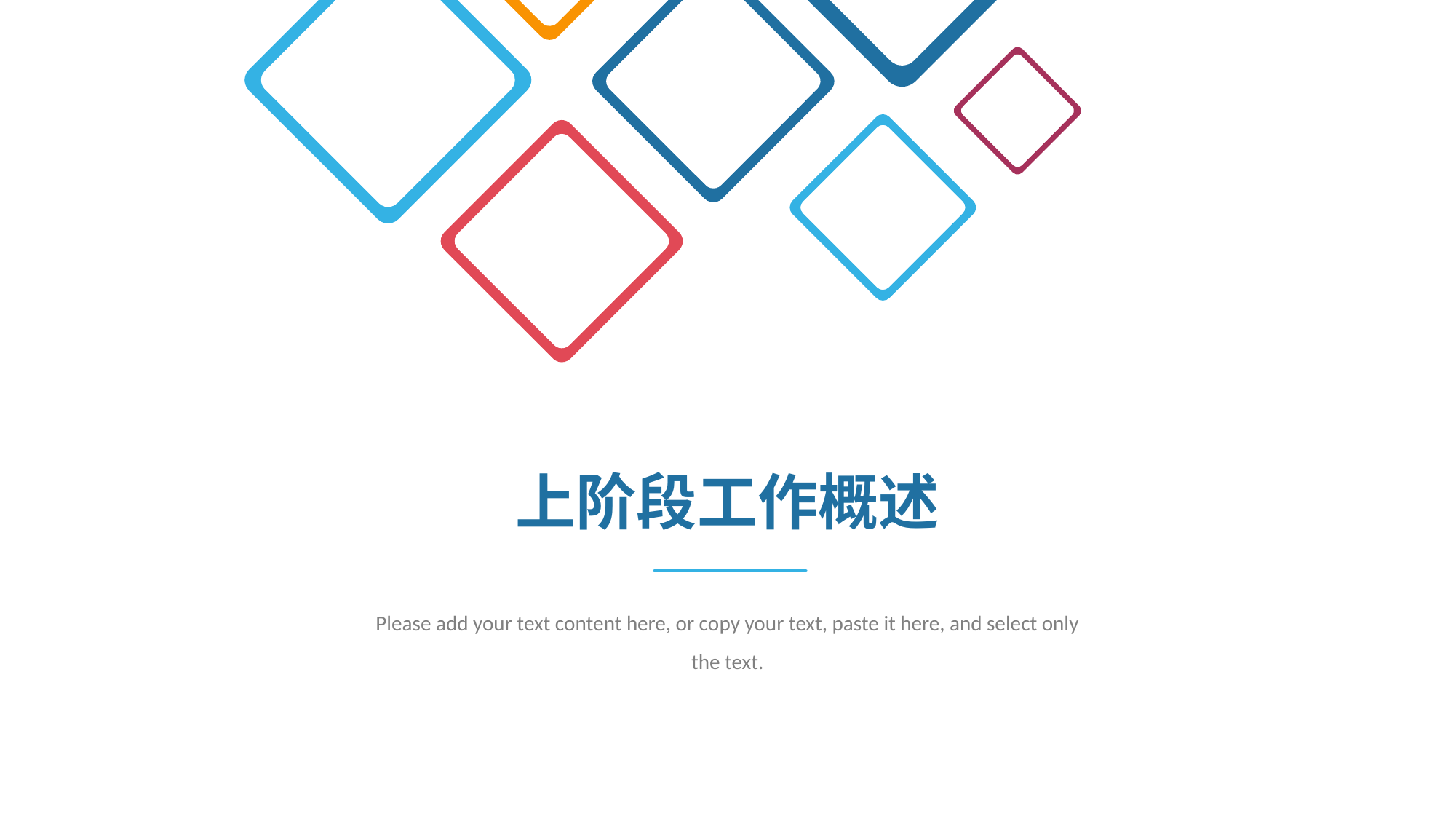

上阶段工作概述
Please add your text content here, or copy your text, paste it here, and select only the text.